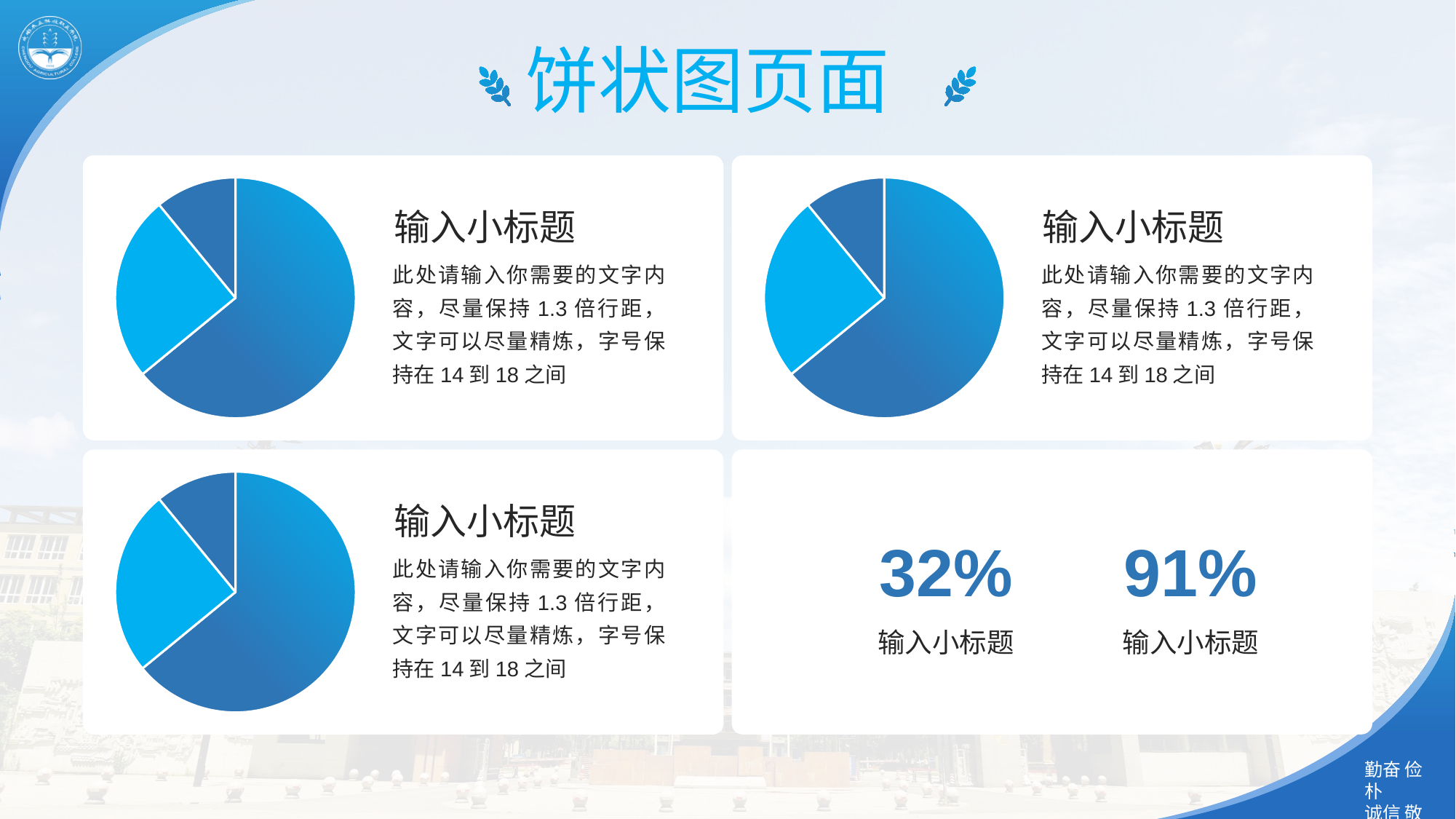

饼状图页面

### Chart

| Category | 销售额 |
|---|---|
| 第一季度 | 8.2 |
| 第二季度 | 3.2 |
| 第三季度 | 1.4 |
输入小标题
此处请输入你需要的文字内容，尽量保持1.3倍行距，文字可以尽量精炼，字号保持在14到18之间

### Chart

| Category | 销售额 |
|---|---|
| 第一季度 | 8.2 |
| 第二季度 | 3.2 |
| 第三季度 | 1.4 |
输入小标题
此处请输入你需要的文字内容，尽量保持1.3倍行距，文字可以尽量精炼，字号保持在14到18之间

### Chart

| Category | 销售额 |
|---|---|
| 第一季度 | 8.2 |
| 第二季度 | 3.2 |
| 第三季度 | 1.4 |
输入小标题
此处请输入你需要的文字内容，尽量保持1.3倍行距，文字可以尽量精炼，字号保持在14到18之间
32%
输入小标题
91%
输入小标题